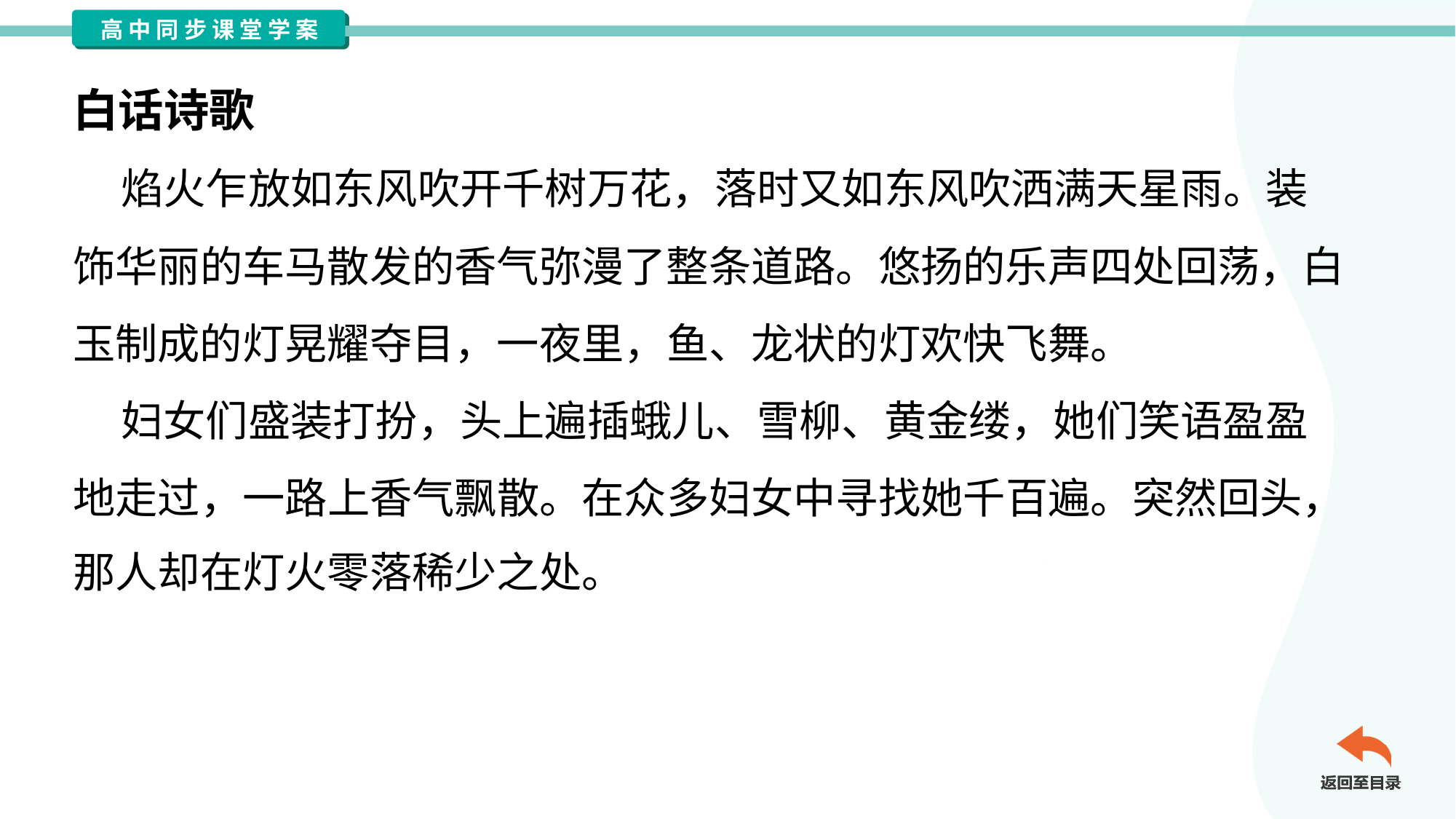

白话诗歌
    焰火乍放如东风吹开千树万花，落时又如东风吹洒满天星雨。装
饰华丽的车马散发的香气弥漫了整条道路。悠扬的乐声四处回荡，白
玉制成的灯晃耀夺目，一夜里，鱼、龙状的灯欢快飞舞。
    妇女们盛装打扮，头上遍插蛾儿、雪柳、黄金缕，她们笑语盈盈
地走过，一路上香气飘散。在众多妇女中寻找她千百遍。突然回头，
那人却在灯火零落稀少之处。